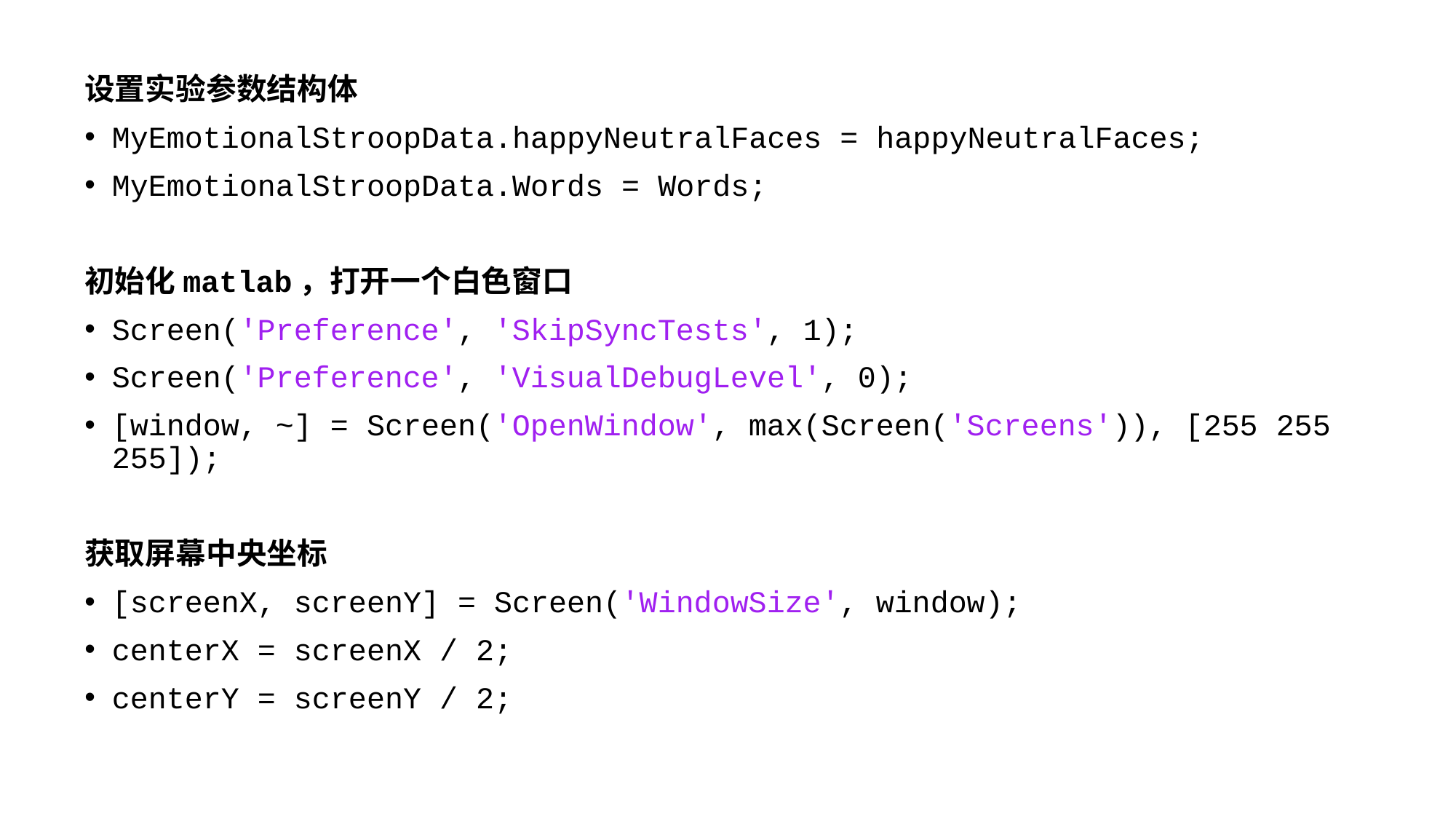

设置实验参数结构体
MyEmotionalStroopData.happyNeutralFaces = happyNeutralFaces;
MyEmotionalStroopData.Words = Words;

初始化matlab，打开一个白色窗口
Screen('Preference', 'SkipSyncTests', 1);
Screen('Preference', 'VisualDebugLevel', 0);
[window, ~] = Screen('OpenWindow', max(Screen('Screens')), [255 255 255]);

获取屏幕中央坐标
[screenX, screenY] = Screen('WindowSize', window);
centerX = screenX / 2;
centerY = screenY / 2;